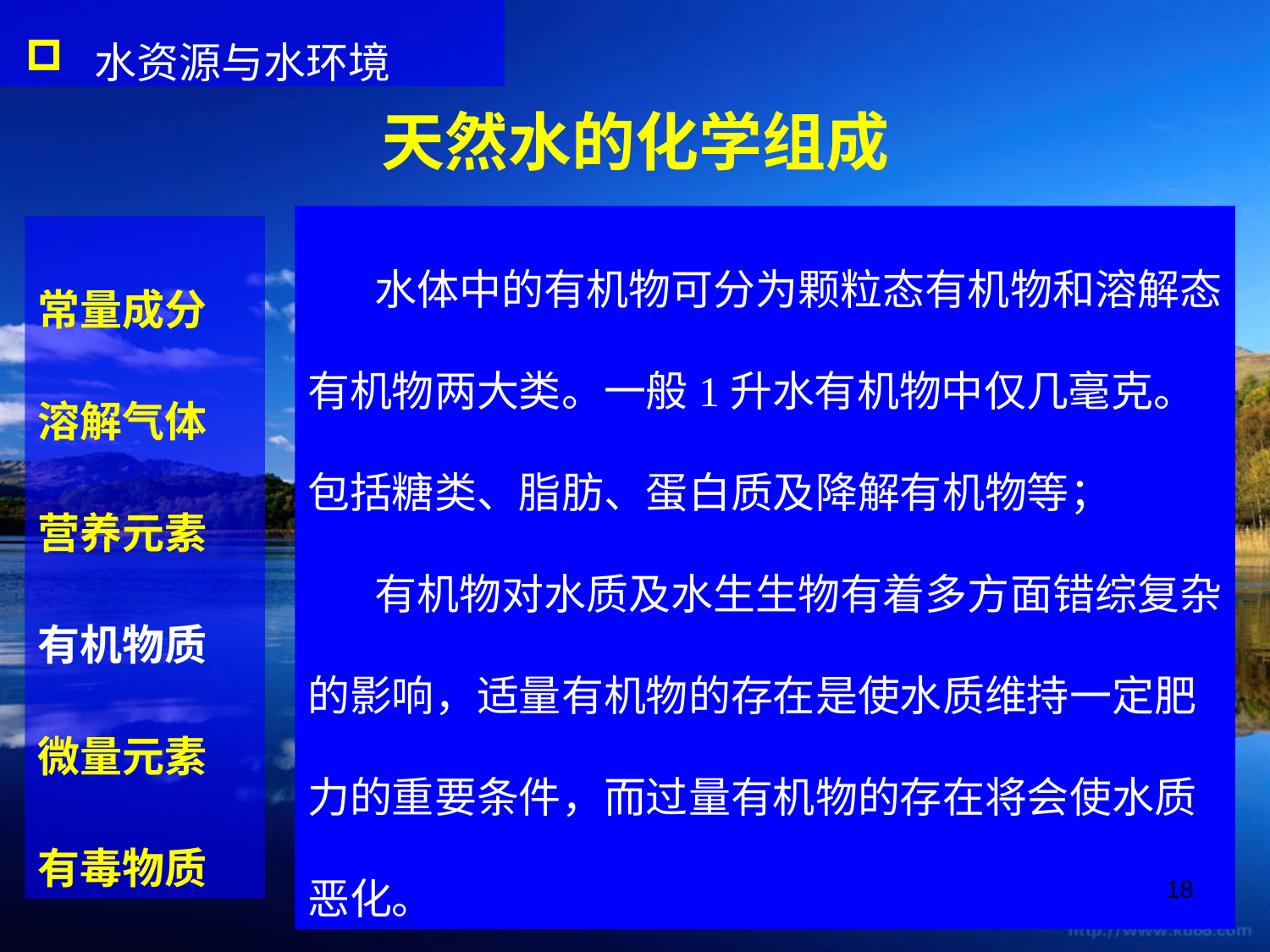

水资源与水环境
天然水的化学组成
      水体中的有机物可分为颗粒态有机物和溶解态有机物两大类。一般1升水有机物中仅几毫克。包括糖类、脂肪、蛋白质及降解有机物等；
      有机物对水质及水生生物有着多方面错综复杂的影响，适量有机物的存在是使水质维持一定肥力的重要条件，而过量有机物的存在将会使水质恶化。
常量成分
溶解气体
营养元素
有机物质
微量元素
有毒物质
18